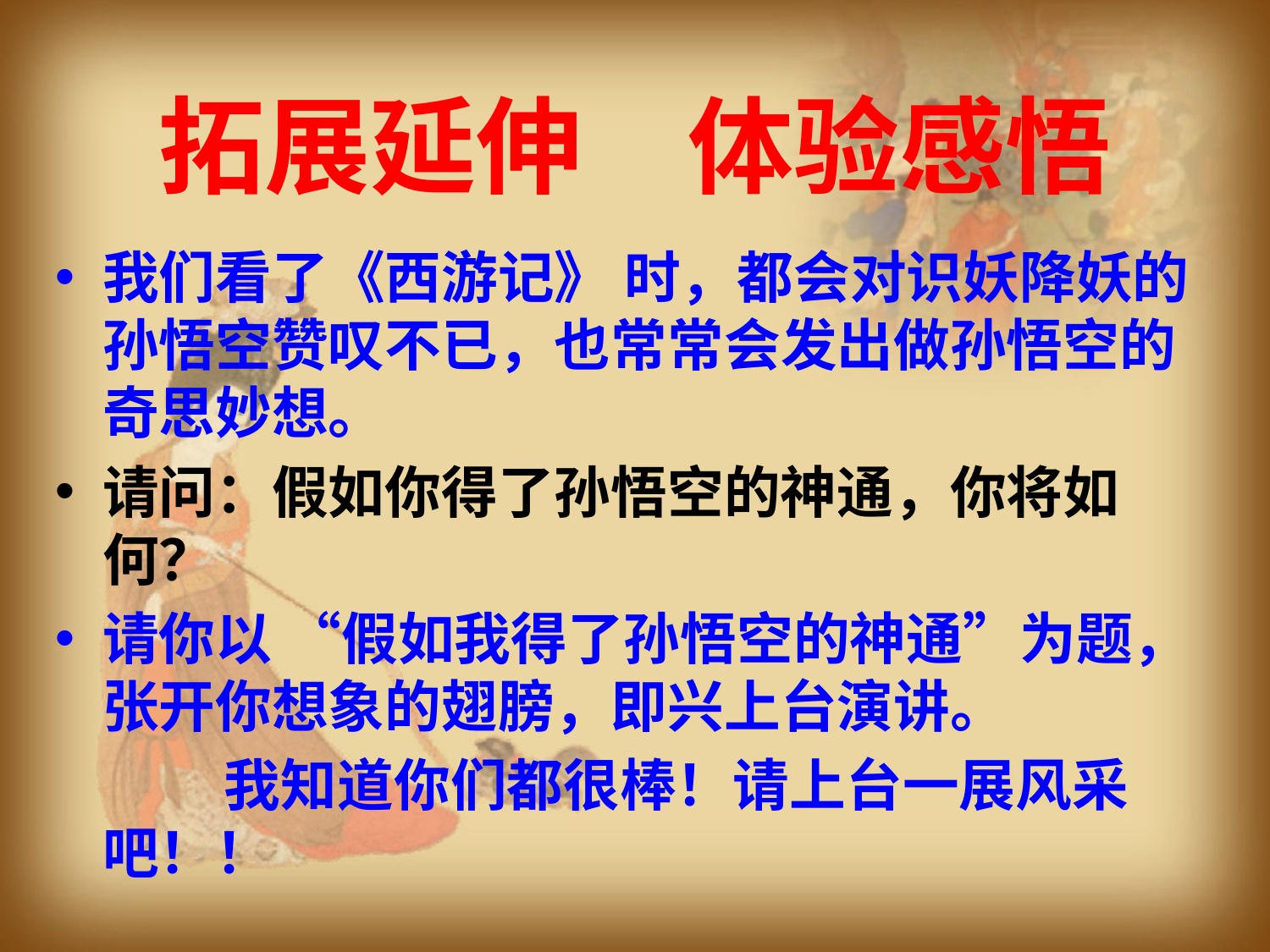

拓展延伸　体验感悟
我们看了《西游记》 时，都会对识妖降妖的孙悟空赞叹不已，也常常会发出做孙悟空的奇思妙想。
请问：假如你得了孙悟空的神通，你将如何？
请你以 “假如我得了孙悟空的神通”为题，张开你想象的翅膀，即兴上台演讲。
　　　我知道你们都很棒！请上台一展风采吧！！